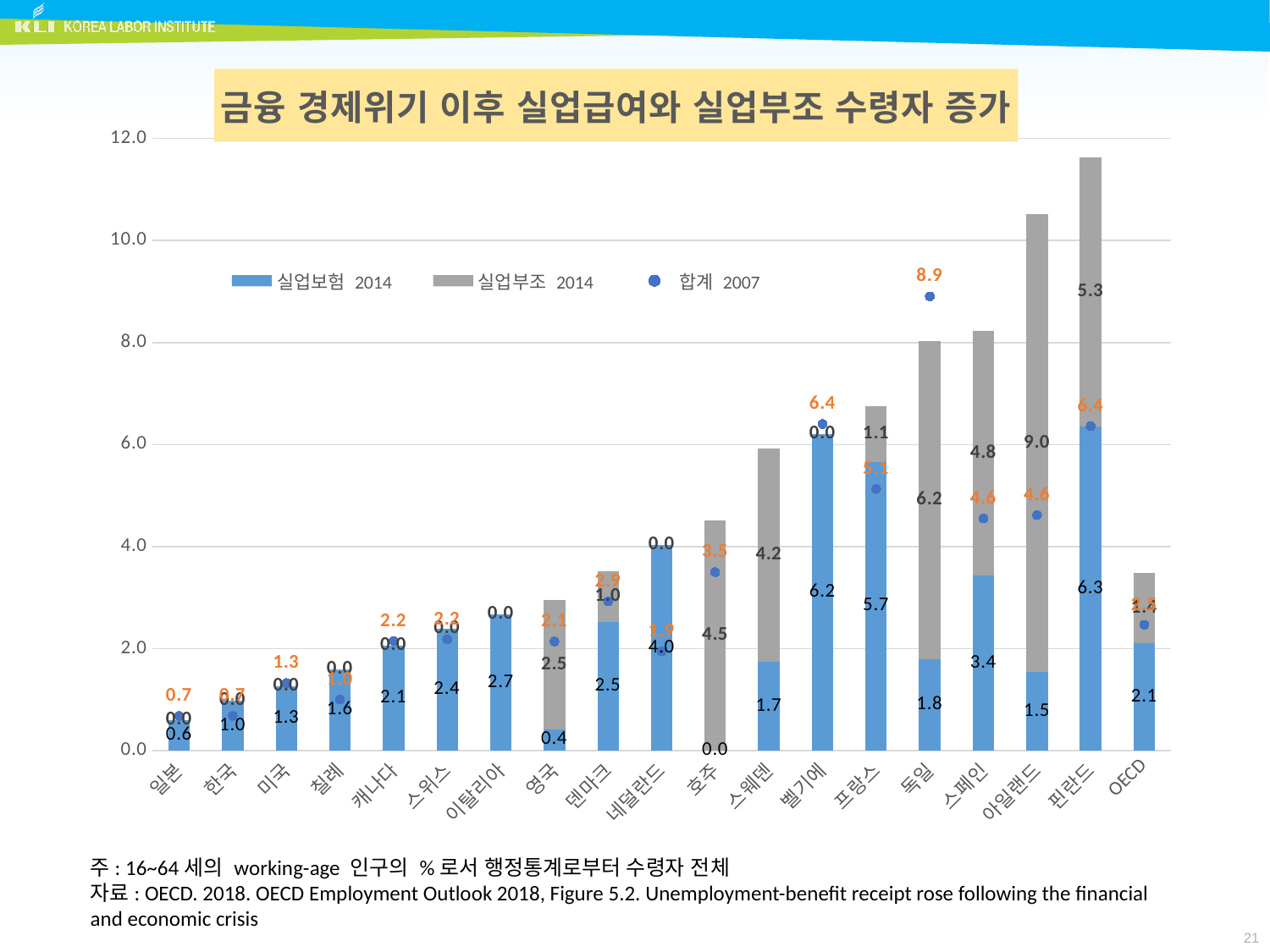

### Chart: 금융 경제위기 이후 실업급여와 실업부조 수령자 증가

| Category | 실업보험 2014 |  | 실업부조 2014 |  |  | 합계 2007 |
|---|---|---|---|---|---|---|
| 일본 | 0.5984010249839846 | None | 0.0 | None | None | 0.6826067578148527 |
| 한국 | 0.9763382556529765 | None | 0.0 | None | None | 0.6834594882714001 |
| 미국 | 1.2690015106256687 | None | 0.0 | None | None | 1.3265273606121428 |
| 칠례 | 1.5929856371319961 | None | 0.007732125525719832 | None | None | 1.0023926978276019 |
| 캐나다 | 2.063833209601584 | None | 0.0 | None | None | 2.1508570739142923 |
| 스위스 | 2.391034608748138 | None | 0.0 | None | None | 2.182361321018806 |
| 이탈리아 | 2.673289304634452 | None | 0.0 | None | None | None |
| 영국 | 0.4198961609058273 | None | 2.5288243628633067 | None | None | 2.140709877255218 |
| 덴마크 | 2.520965625161054 | None | 0.9975620827230745 | None | None | 2.9246948882867225 |
| 네덜란드 | 4.037701015633847 | None | 0.0 | None | None | 1.9458586209831803 |
| 호주 | 0.0 | None | 4.520971047911862 | None | None | 3.4998789518655653 |
| 스웨덴 | 1.7381646868916536 | None | 4.192233092130098 | None | None | None |
| 벨기에 | 6.21303942165059 | None | 0.0 | None | None | 6.402756369153011 |
| 프랑스 | 5.664877357983041 | None | 1.0929247253640646 | None | None | 5.128503097518277 |
| 독일 | 1.7967322698382735 | None | 6.235626297904474 | None | None | 8.905469241721498 |
| 스페인 | 3.4293481936369656 | None | 4.799337039672452 | None | None | 4.551815512414214 |
| 아일랜드 | 1.5406996076345016 | None | 8.97622531089978 | None | None | 4.616135867046282 |
| 핀란드 | 6.34804822043628 | None | 5.284070034443169 | None | None | 6.359704461494743 |
| OECD | 2.1080041010860313 | None | 1.374350764700677 | None | None | 2.467433891901697 |
주: 16~64세의 working-age 인구의 %로서 행정통계로부터 수령자 전체
자료: OECD. 2018. OECD Employment Outlook 2018, Figure 5.2. Unemployment-benefit receipt rose following the financial and economic crisis
21